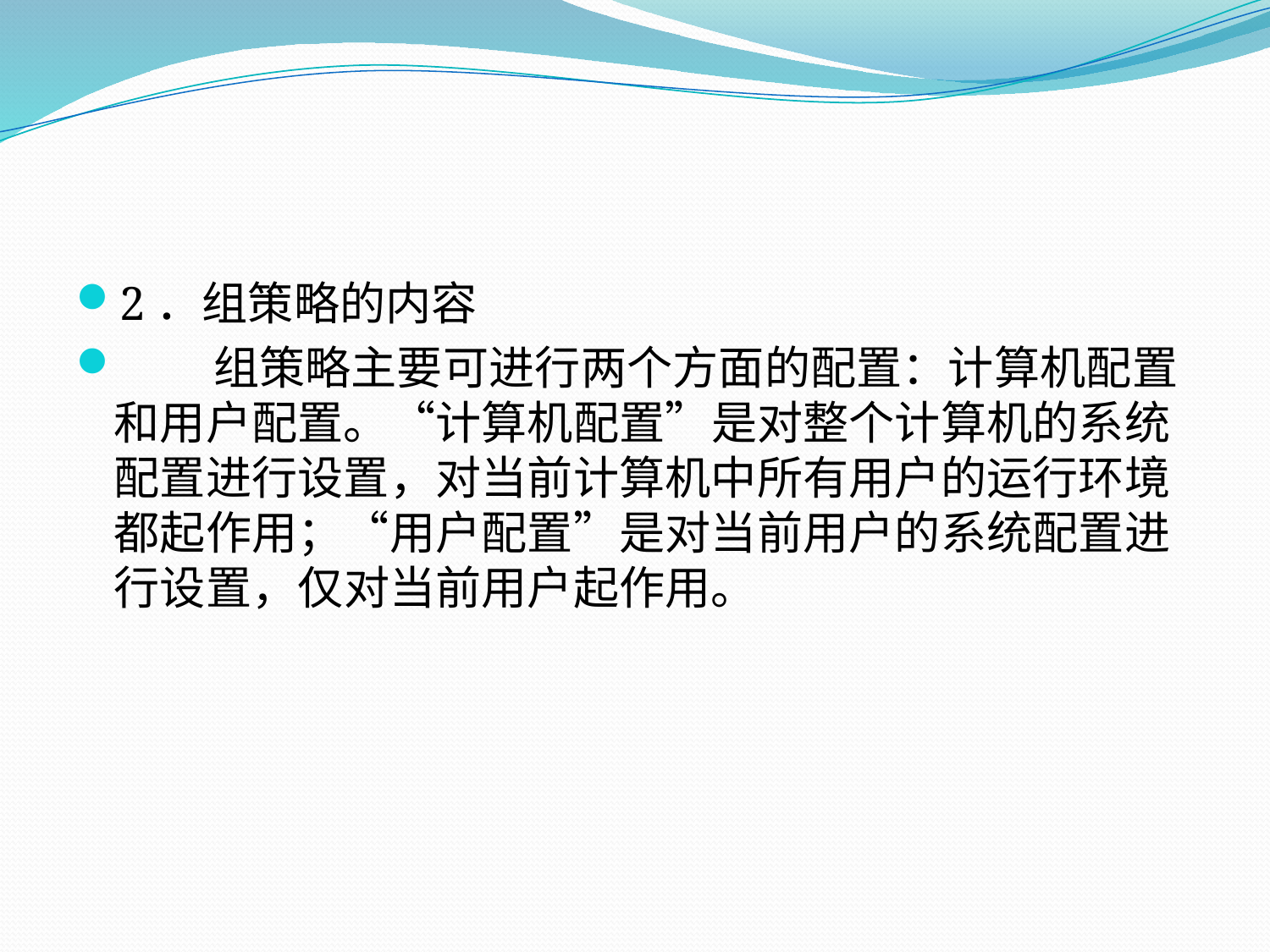

#
2．组策略的内容
        组策略主要可进行两个方面的配置：计算机配置和用户配置。“计算机配置”是对整个计算机的系统配置进行设置，对当前计算机中所有用户的运行环境都起作用；“用户配置”是对当前用户的系统配置进行设置，仅对当前用户起作用。